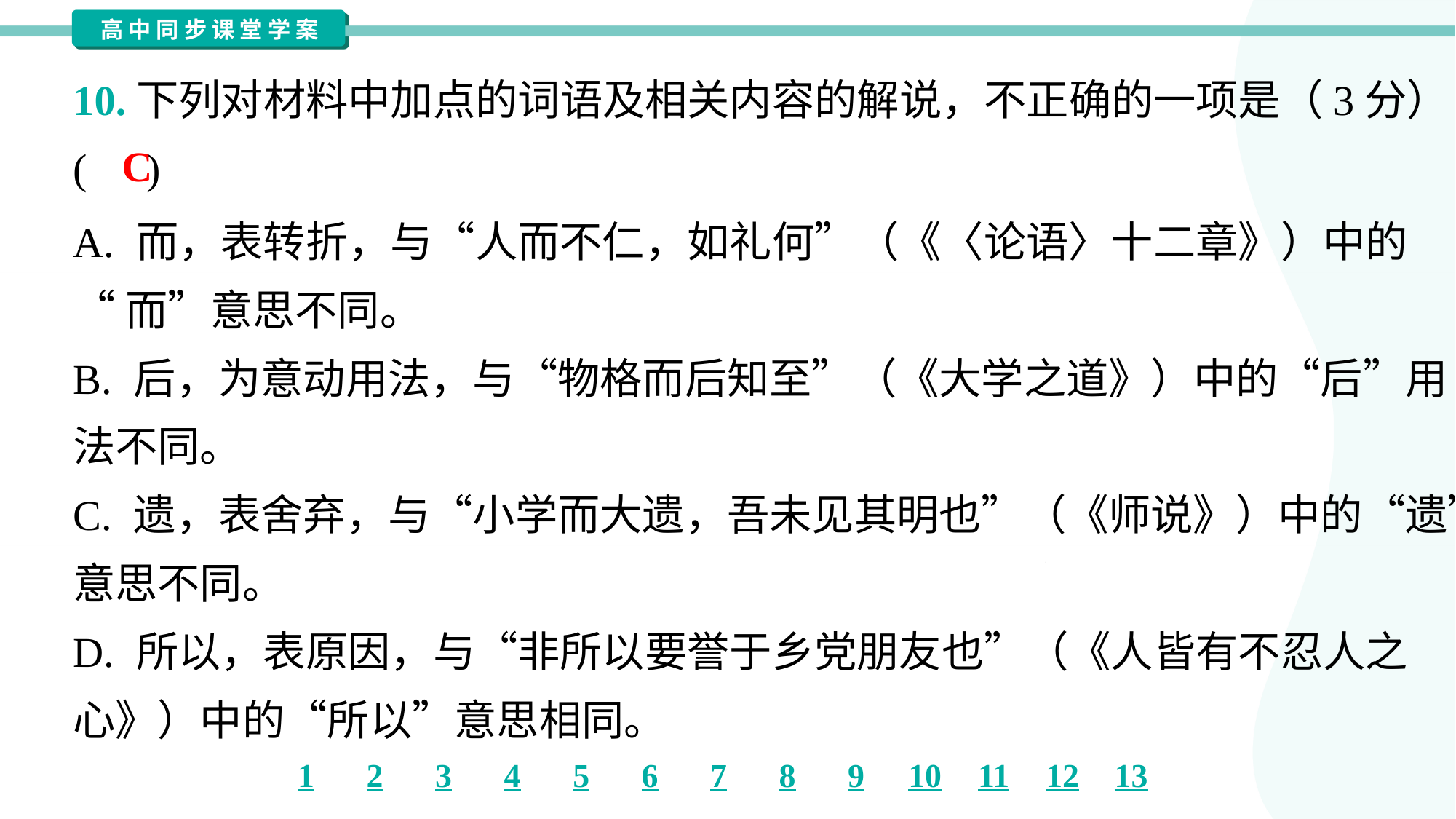

10.下列对材料中加点的词语及相关内容的解说，不正确的一项是（3分）
(     )
C
A. 而，表转折，与“人而不仁，如礼何”（《〈论语〉十二章》）中的
“而”意思不同。
B. 后，为意动用法，与“物格而后知至”（《大学之道》）中的“后”用
法不同。
C. 遗，表舍弃，与“小学而大遗，吾未见其明也”（《师说》）中的“遗”
意思不同。
D. 所以，表原因，与“非所以要誉于乡党朋友也”（《人皆有不忍人之
心》）中的“所以”意思相同。